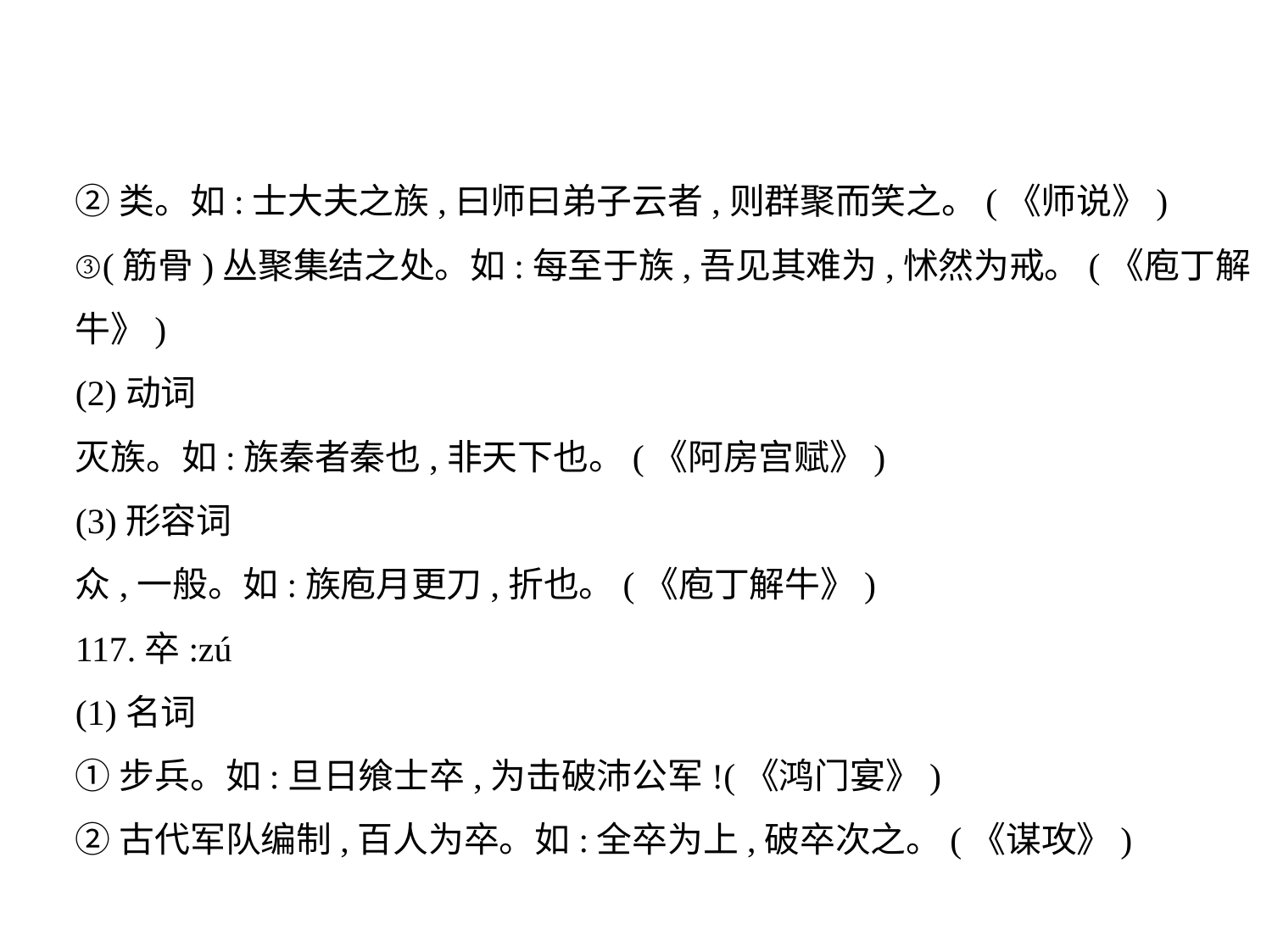

②类。如:士大夫之族,曰师曰弟子云者,则群聚而笑之。(《师说》)
③(筋骨)丛聚集结之处。如:每至于族,吾见其难为,怵然为戒。(《庖丁解
牛》)
(2)动词
灭族。如:族秦者秦也,非天下也。(《阿房宫赋》)
(3)形容词
众,一般。如:族庖月更刀,折也。(《庖丁解牛》)
117.卒:zú
(1)名词
①步兵。如:旦日飨士卒,为击破沛公军!(《鸿门宴》)
②古代军队编制,百人为卒。如:全卒为上,破卒次之。(《谋攻》)